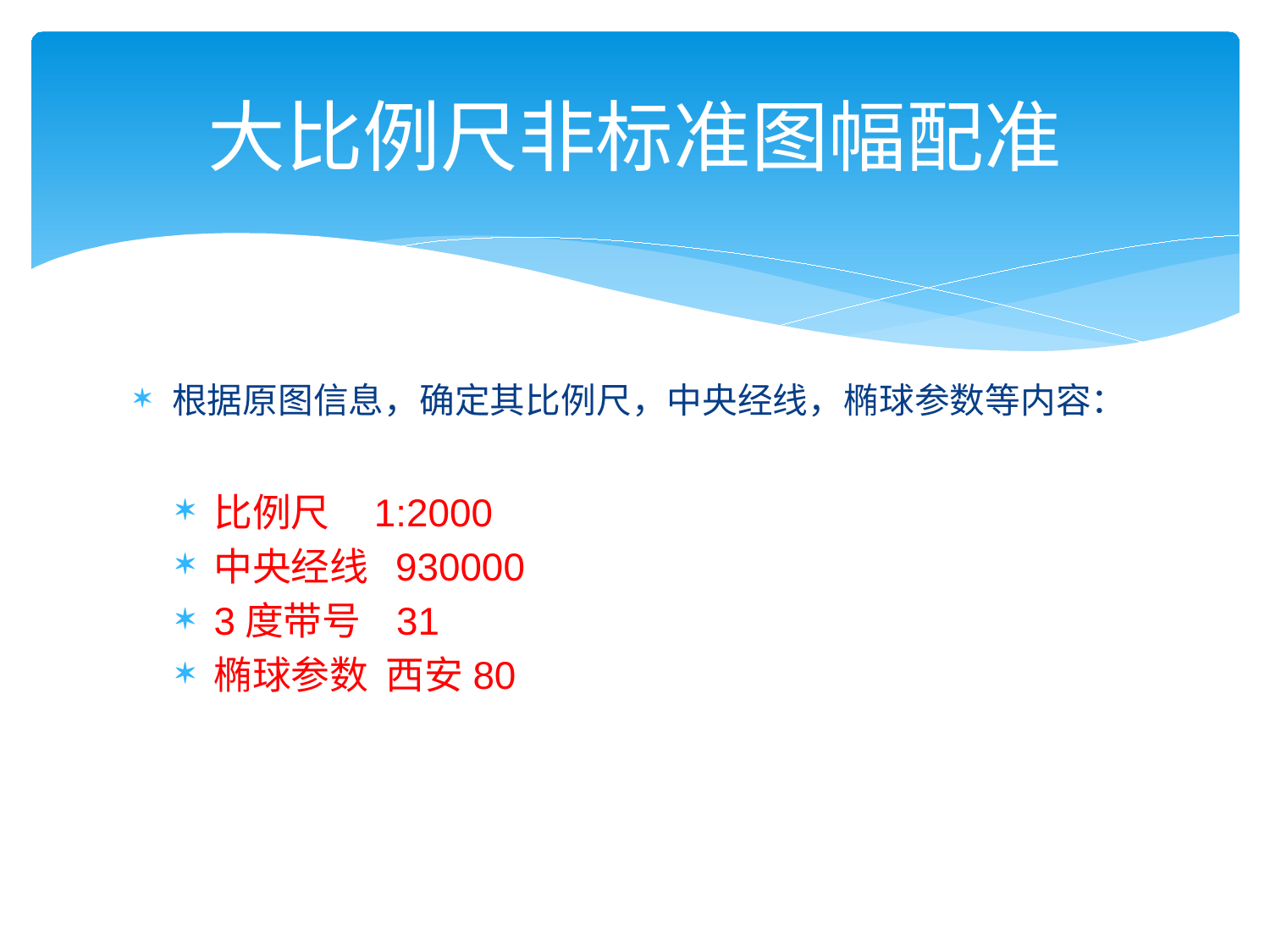

# 大比例尺非标准图幅配准
根据原图信息，确定其比例尺，中央经线，椭球参数等内容：

比例尺    1:2000
中央经线  930000
3度带号   31
椭球参数  西安80